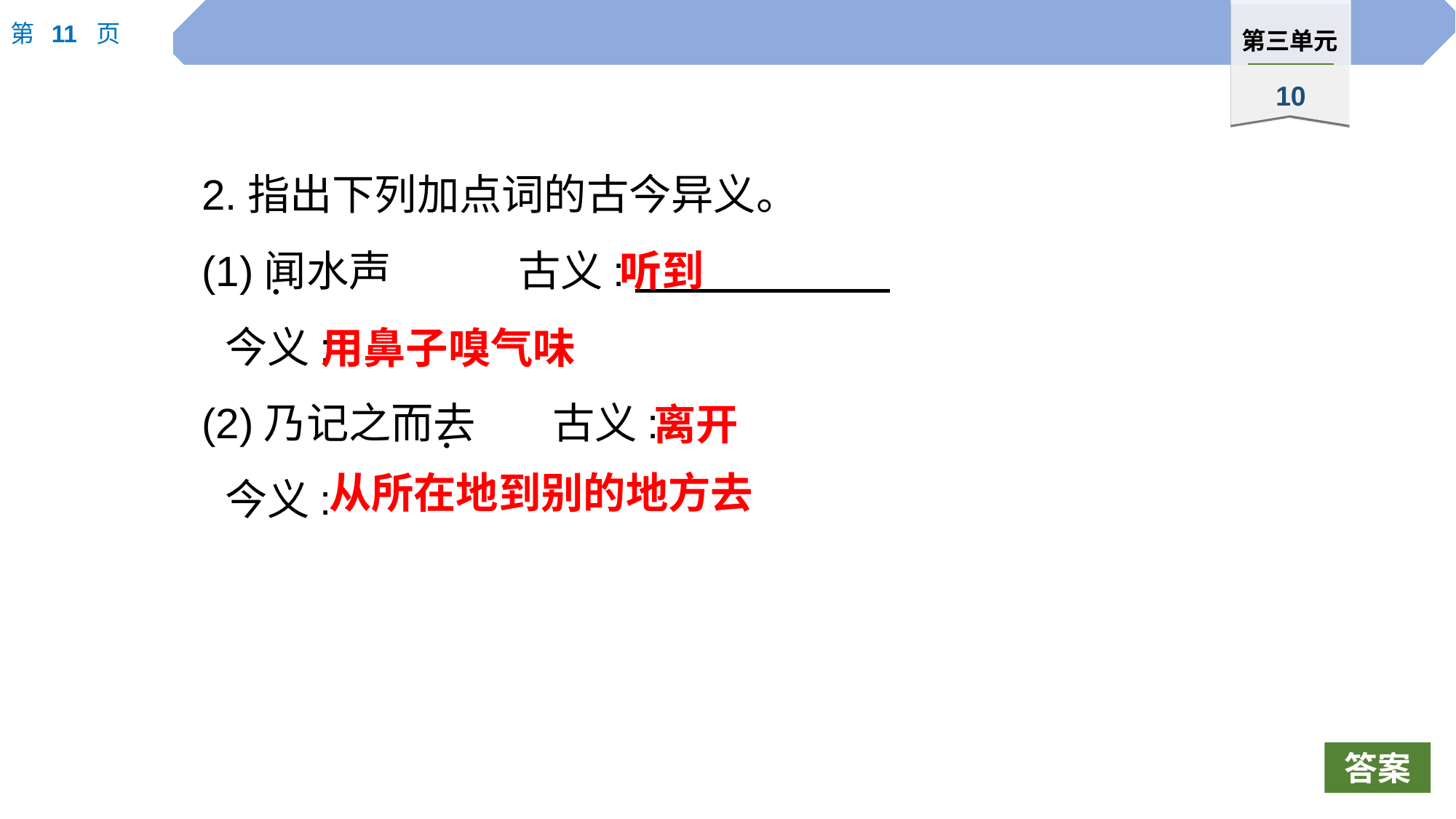

2.指出下列加点词的古今异义。
(1)闻水声　　　古义:
	今义:
(2)乃记之而去	古义:
	今义:
听到
 ·
用鼻子嗅气味
离开
 ·
从所在地到别的地方去
答案